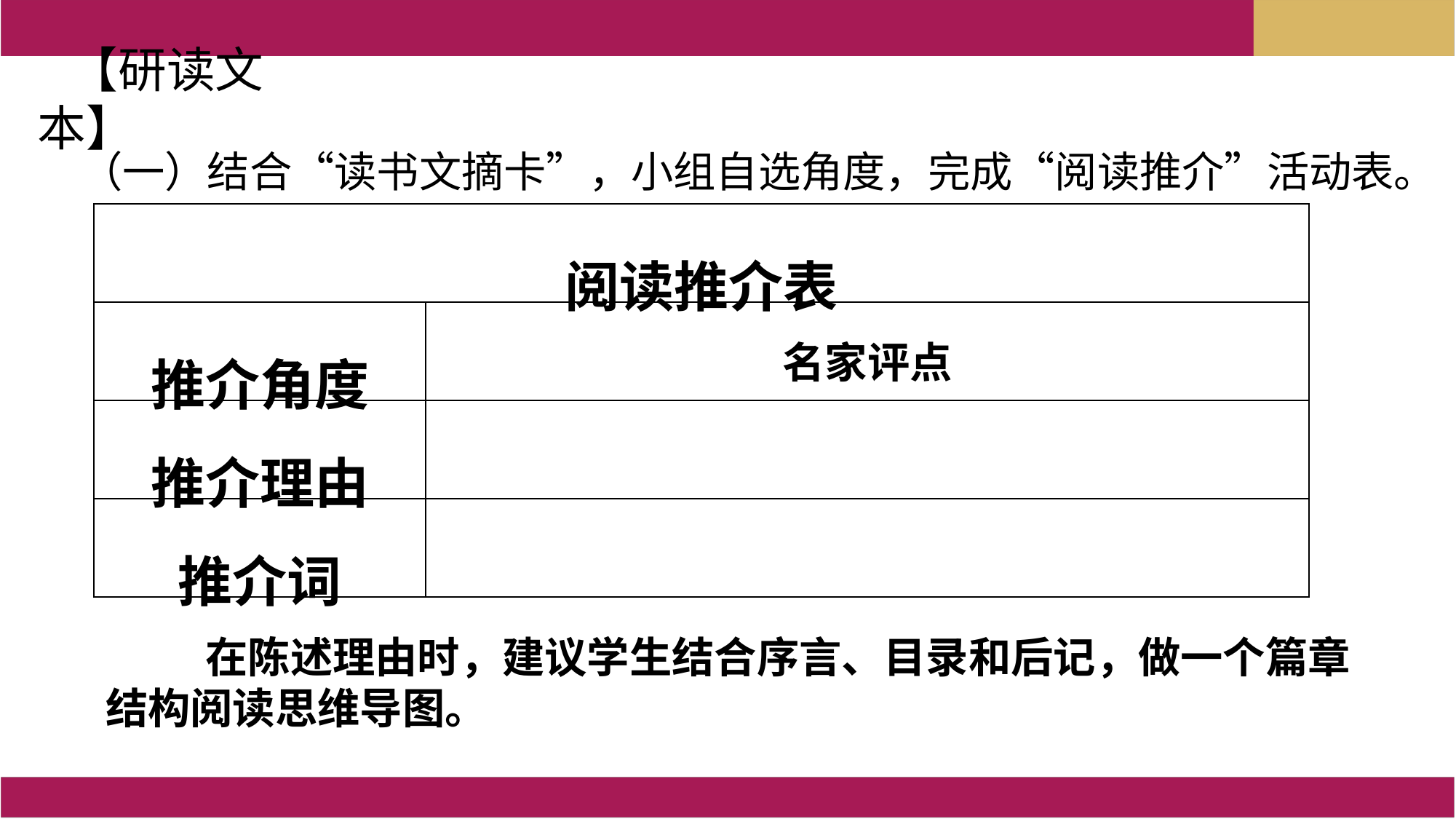

【研读文本】
（一）结合“读书文摘卡”，小组自选角度，完成“阅读推介”活动表。
| 阅读推介表 |  |
| --- | --- |
| 推介角度 | 名家评点 |
| 推介理由 |  |
| 推介词 |  |
      在陈述理由时，建议学生结合序言、目录和后记，做一个篇章结构阅读思维导图。